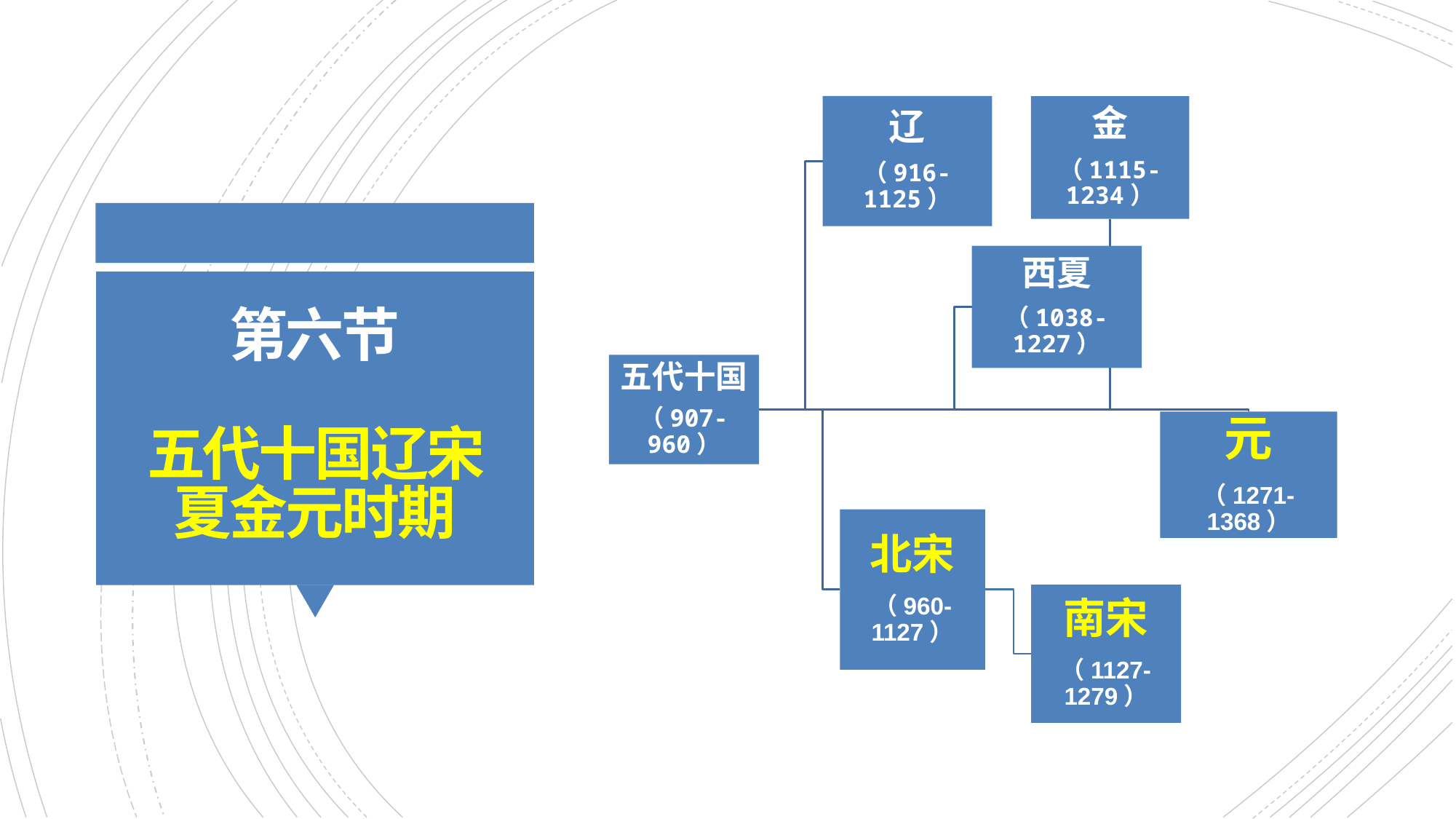

五代十国
（907-960）
辽
（916-1125）
西夏
（1038-1227）
北宋
（960-1127）
南宋
（1127-1279）
元
（1271-1368）
金
（1115-1234）
# 第六节 五代十国辽宋夏金元时期